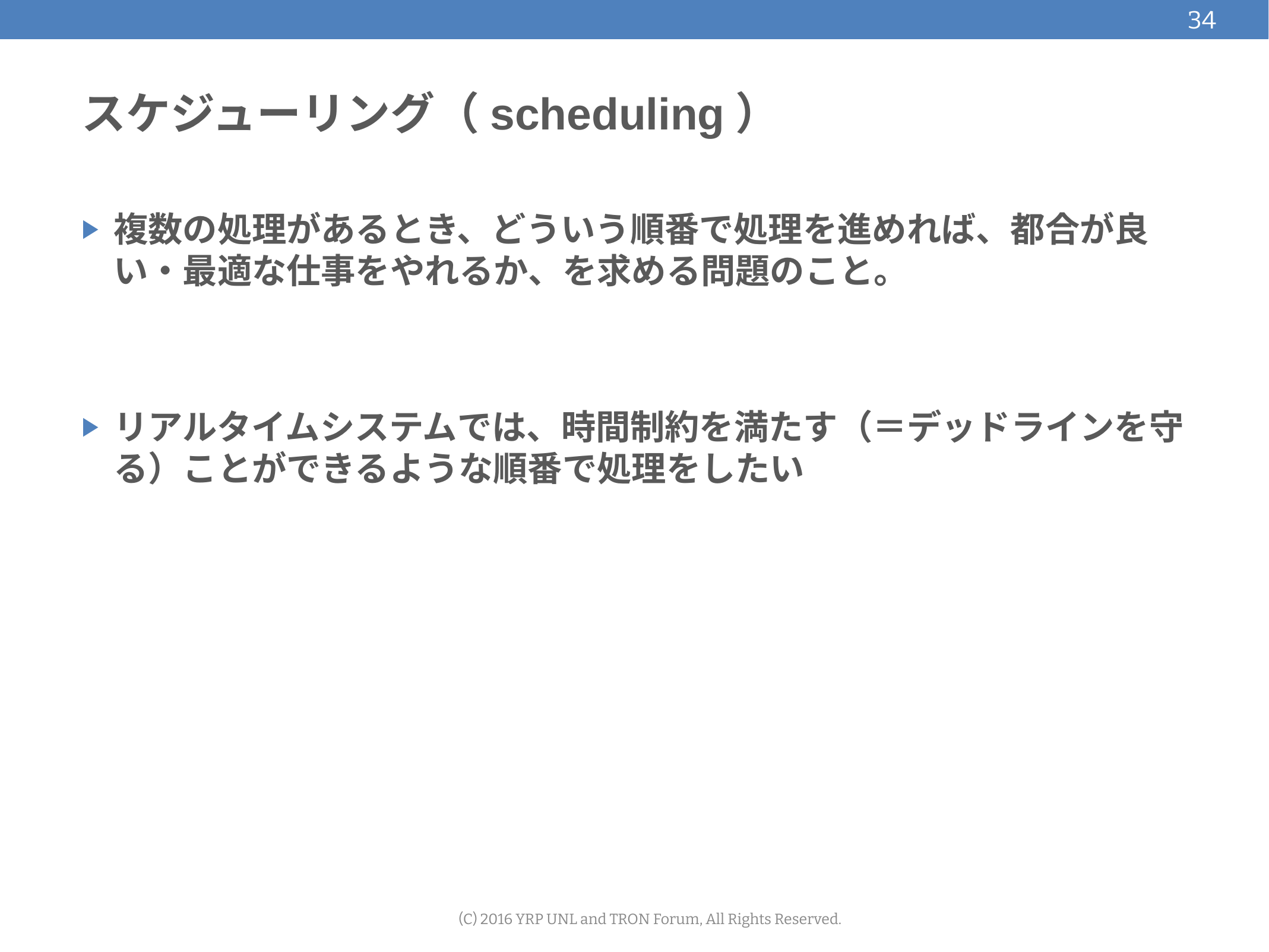

34
# スケジューリング（scheduling）
複数の処理があるとき、どういう順番で処理を進めれば、都合が良い・最適な仕事をやれるか、を求める問題のこと。

リアルタイムシステムでは、時間制約を満たす（＝デッドラインを守る）ことができるような順番で処理をしたい
(C) 2016 YRP UNL and TRON Forum, All Rights Reserved.